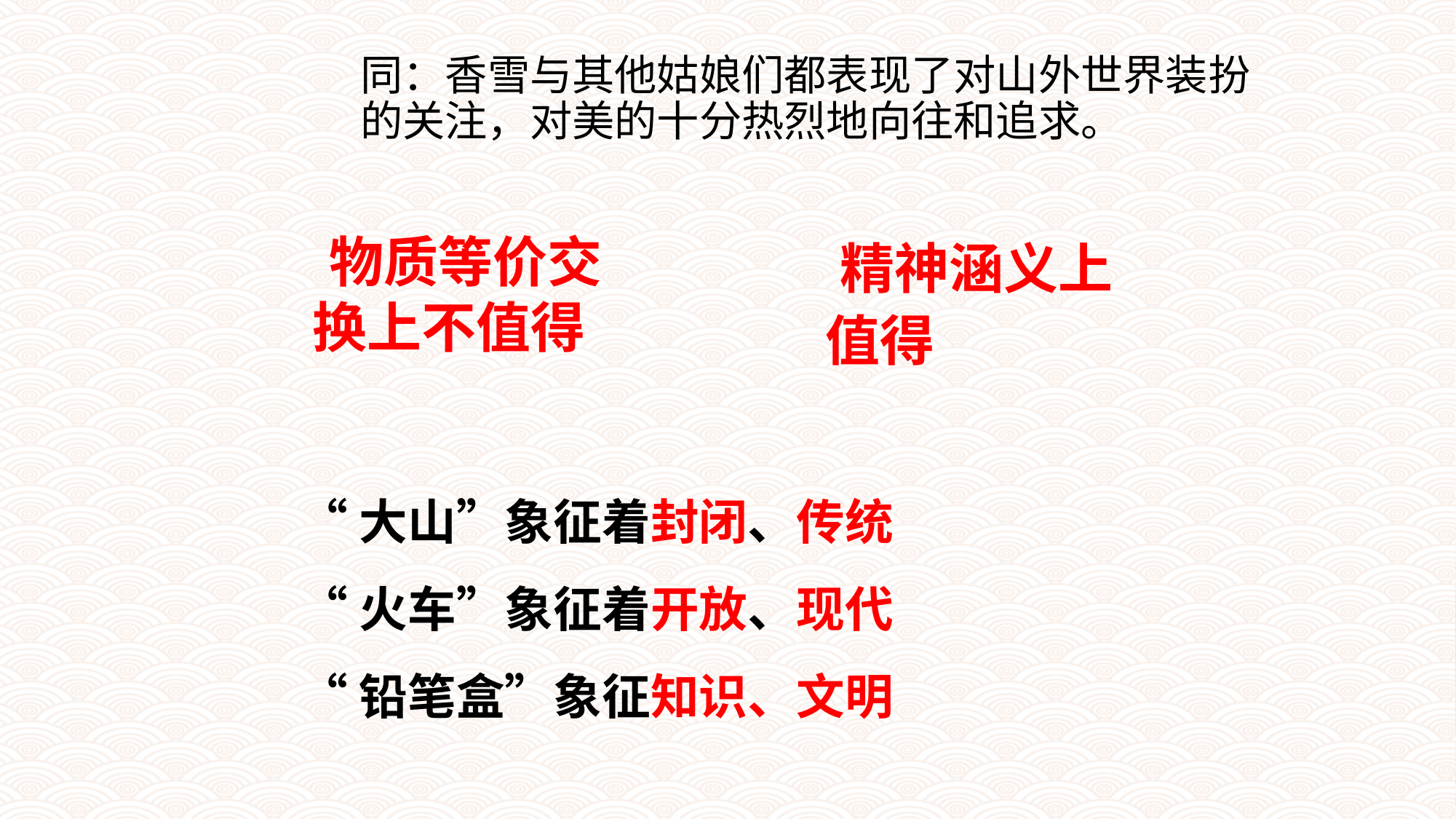

同：香雪与其他姑娘们都表现了对山外世界装扮的关注，对美的十分热烈地向往和追求。
 物质等价交换上不值得
 精神涵义上值得
“大山”象征着封闭、传统
“火车”象征着开放、现代
“铅笔盒”象征知识、文明